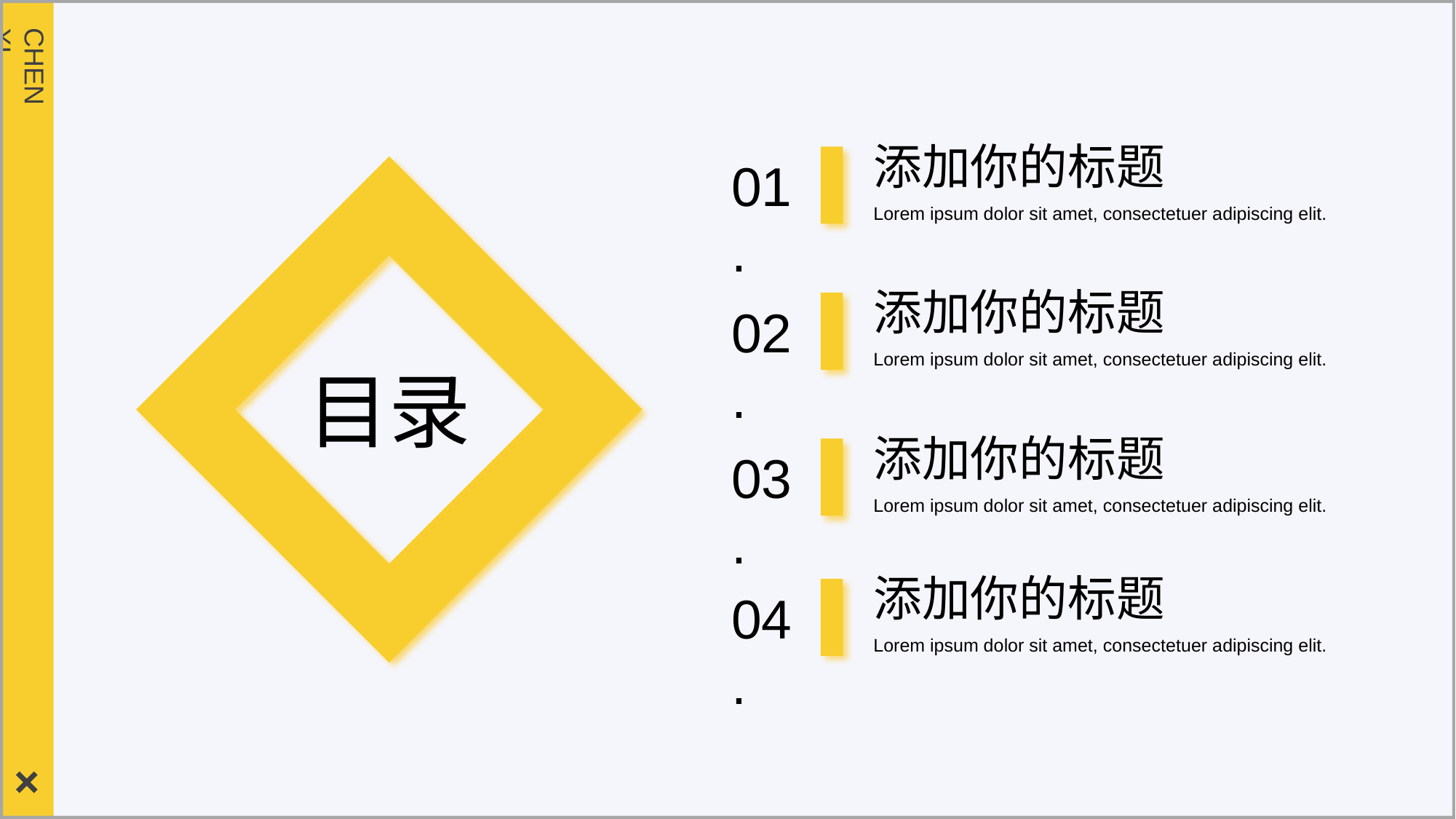

CHENXI
添加你的标题
01.

Lorem ipsum dolor sit amet, consectetuer adipiscing elit.

添加你的标题
02.

Lorem ipsum dolor sit amet, consectetuer adipiscing elit.
目录
添加你的标题
03.

Lorem ipsum dolor sit amet, consectetuer adipiscing elit.
添加你的标题
04.

Lorem ipsum dolor sit amet, consectetuer adipiscing elit.